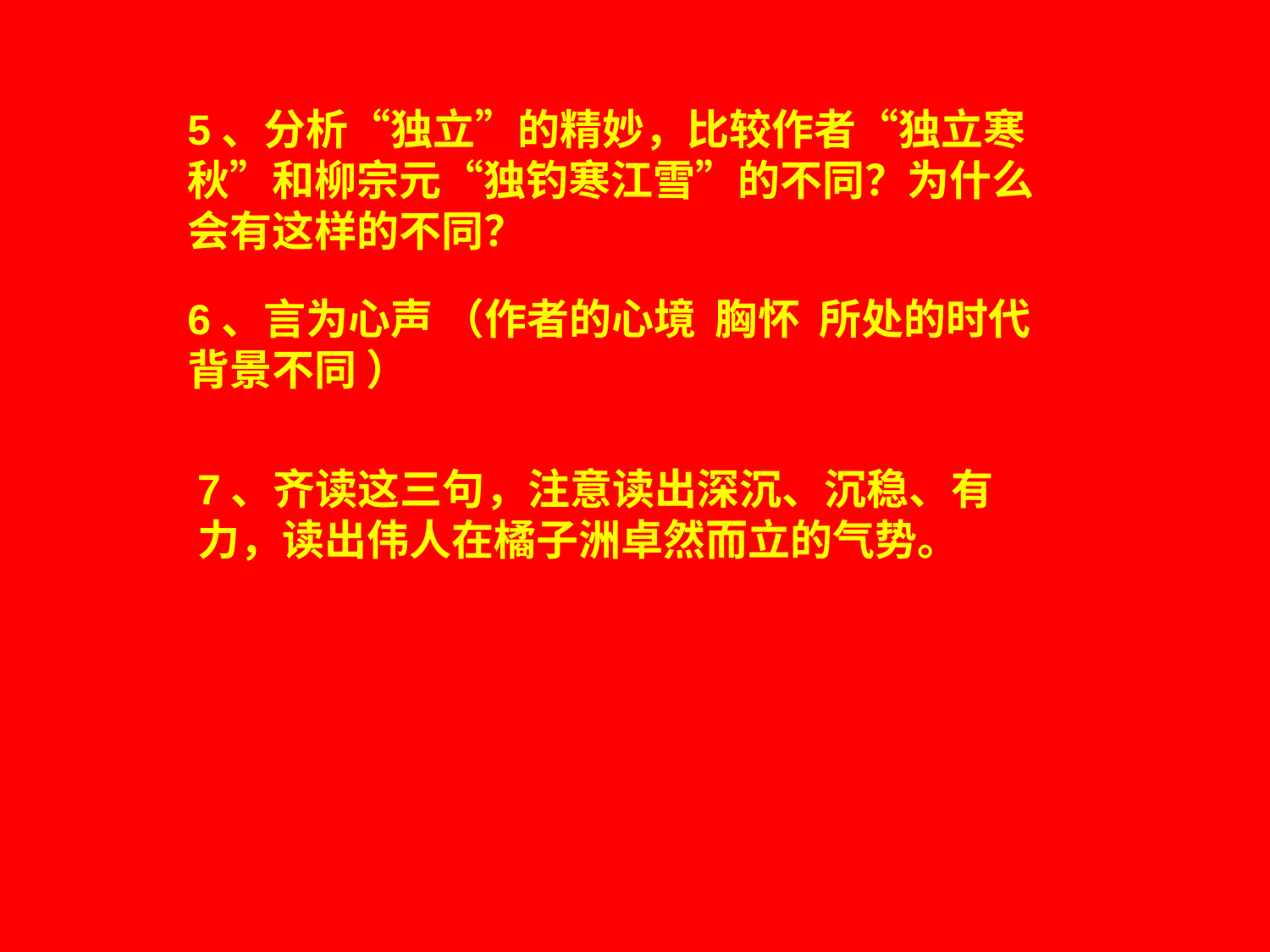

5、分析“独立”的精妙，比较作者“独立寒秋”和柳宗元“独钓寒江雪”的不同？为什么会有这样的不同？
6、言为心声 （作者的心境  胸怀  所处的时代背景不同 ）
7、齐读这三句，注意读出深沉、沉稳、有力，读出伟人在橘子洲卓然而立的气势。